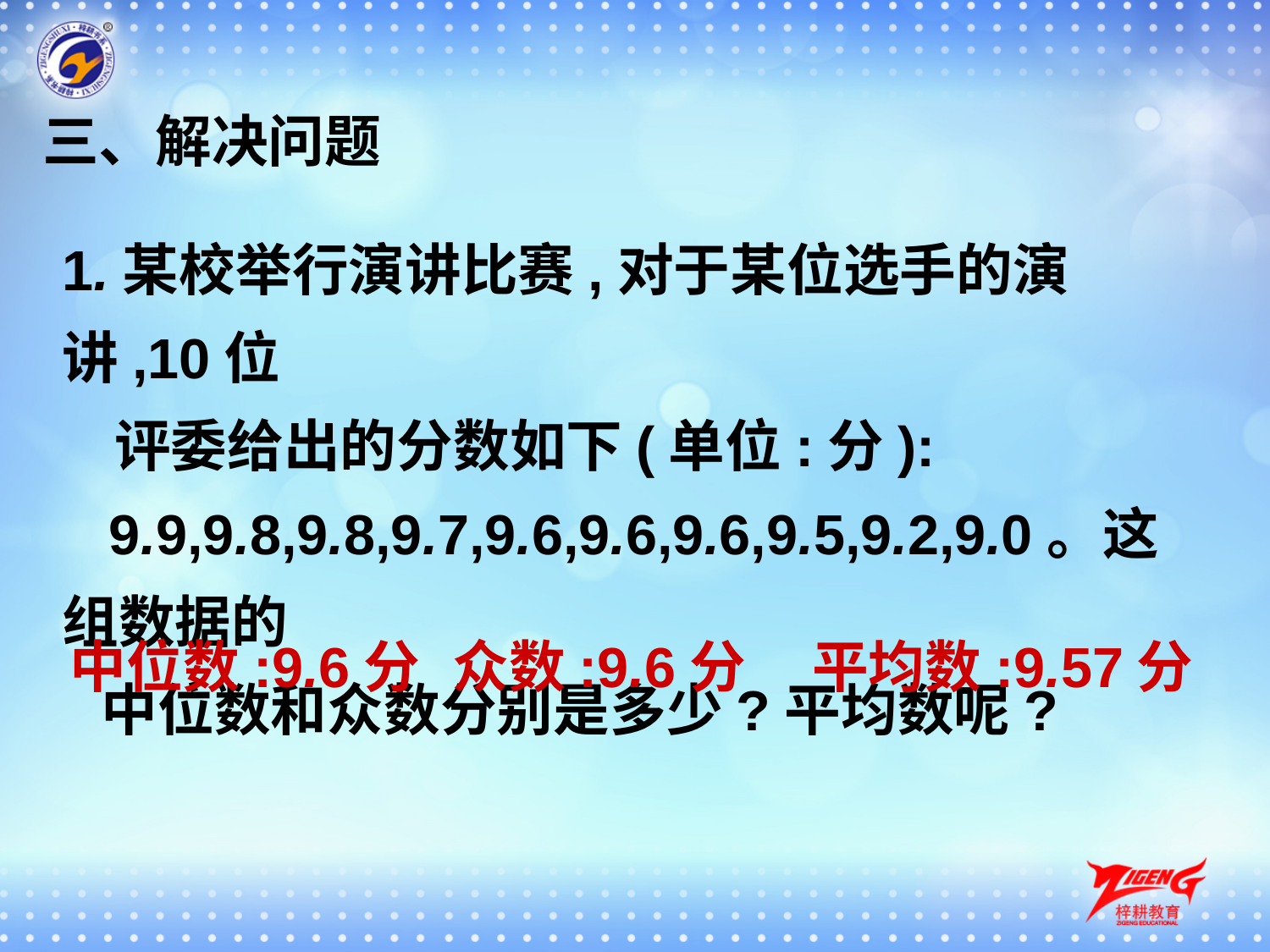

三、解决问题
1.某校举行演讲比赛,对于某位选手的演讲,10位
   评委给出的分数如下(单位:分):
   9.9,9.8,9.8,9.7,9.6,9.6,9.6,9.5,9.2,9.0。这组数据的
  中位数和众数分别是多少?平均数呢?
中位数:9.6分
众数:9.6分
平均数:9.57分